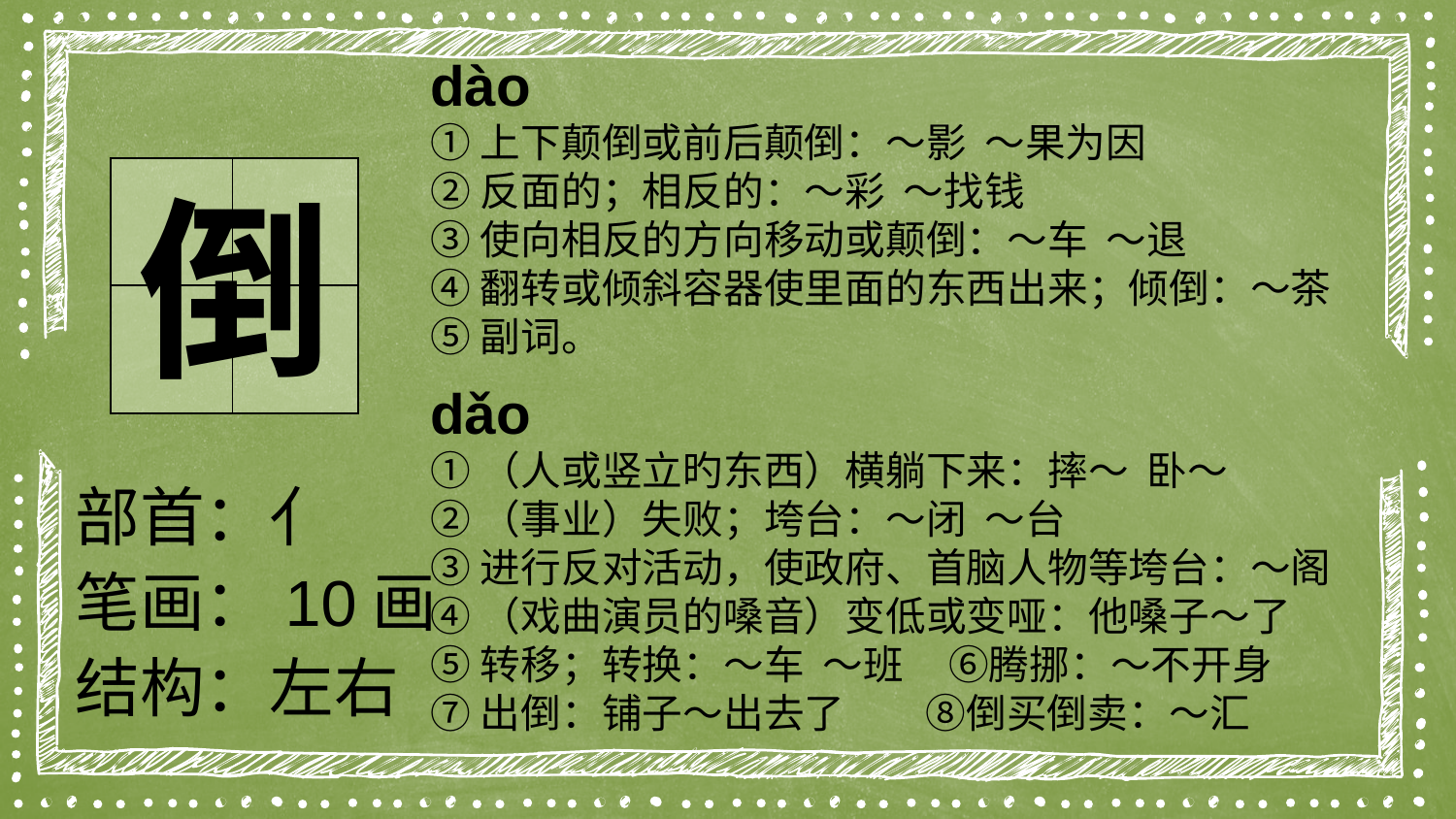

dào
①上下颠倒或前后颠倒：～影  ～果为因
②反面的；相反的：～彩  ～找钱
③使向相反的方向移动或颠倒：～车  ～退
④翻转或倾斜容器使里面的东西出来；倾倒：～茶
⑤副词。
|  |  |
| --- | --- |
|  |  |
倒
dǎo
①（人或竖立旳东西）横躺下来：摔～  卧～
②（事业）失败；垮台：～闭  ～台
③进行反对活动，使政府、首脑人物等垮台：～阁
④（戏曲演员的嗓音）变低或变哑：他嗓子～了
⑤转移；转换：～车  ～班     ⑥腾挪：～不开身
⑦出倒：铺子～出去了         ⑧倒买倒卖：～汇
部首：亻
笔画：10画
结构：左右